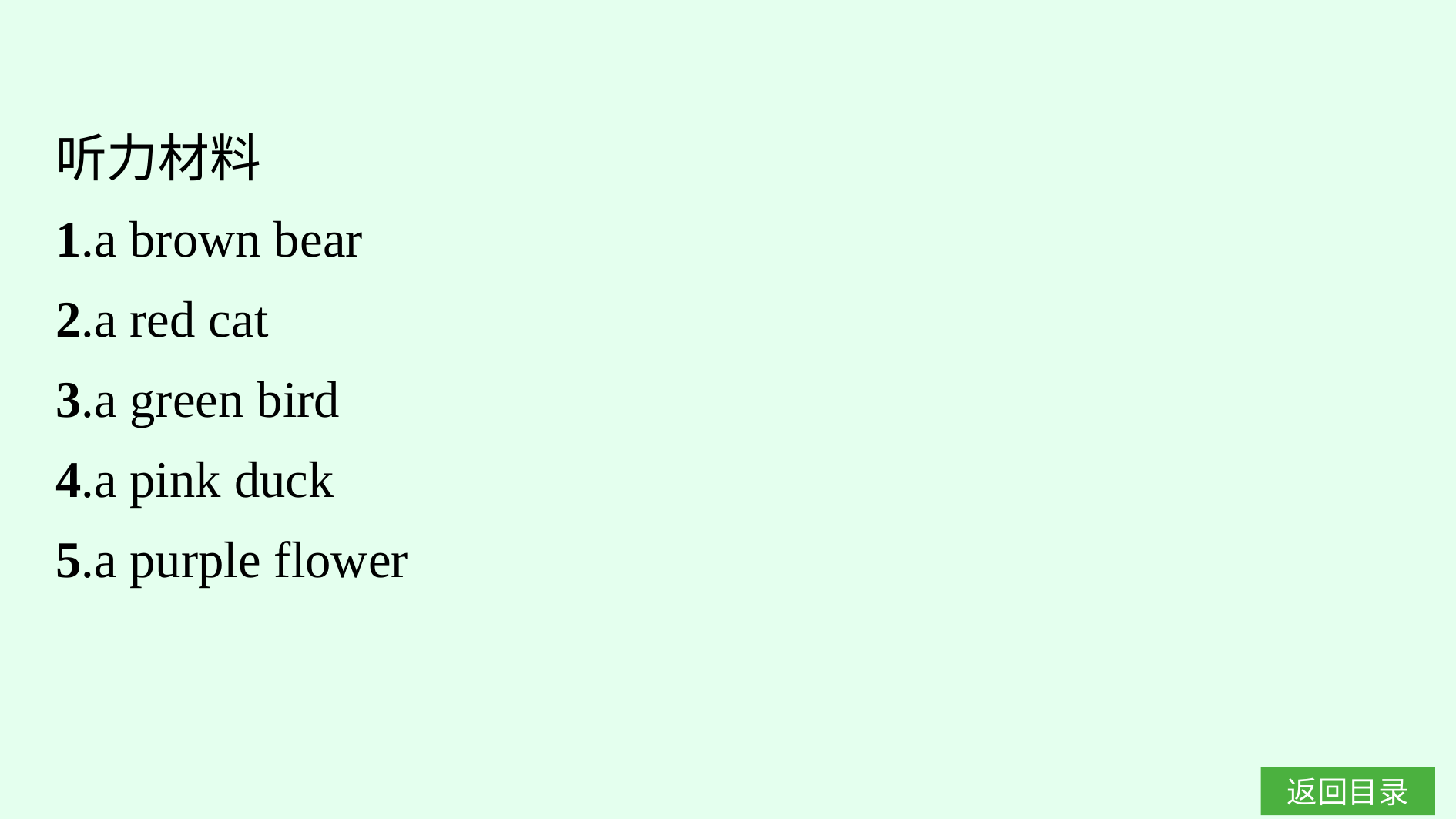

听力材料
1.a brown bear
2.a red cat
3.a green bird
4.a pink duck
5.a purple flower